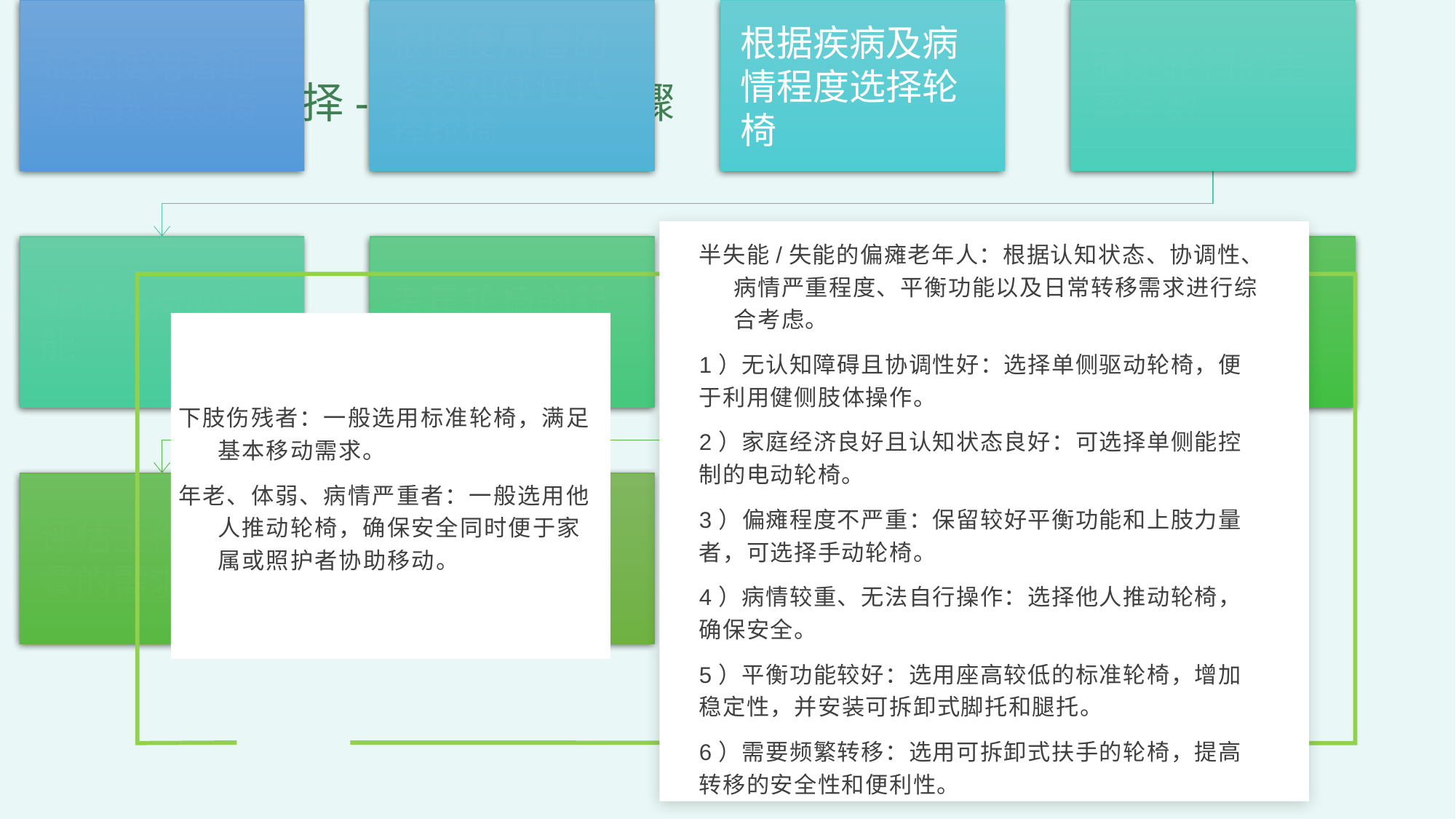

2
轮椅的选择-制定轮椅的步骤

根据使用者的功能选择轮椅

根据使用者的姿势和体位选择轮椅

根据疾病及病情程度选择轮椅

确定轮椅的主要参数

评估轮椅的性能

考量轮椅的舒适度

分析轮椅的环境适应性

权衡经济性与耐用性

评估工作、就餐的需求
检验轮椅的适配性

半失能/失能的偏瘫老年人：根据认知状态、协调性、病情严重程度、平衡功能以及日常转移需求进行综合考虑。
1）无认知障碍且协调性好：选择单侧驱动轮椅，便于利用健侧肢体操作。
2）家庭经济良好且认知状态良好：可选择单侧能控制的电动轮椅。
3）偏瘫程度不严重：保留较好平衡功能和上肢力量者，可选择手动轮椅。
4）病情较重、无法自行操作：选择他人推动轮椅，确保安全。
5）平衡功能较好：选用座高较低的标准轮椅，增加稳定性，并安装可拆卸式脚托和腿托。
6）需要频繁转移：选用可拆卸式扶手的轮椅，提高转移的安全性和便利性。

下肢伤残者：一般选用标准轮椅，满足基本移动需求。
年老、体弱、病情严重者：一般选用他人推动轮椅，确保安全同时便于家属或照护者协助移动。